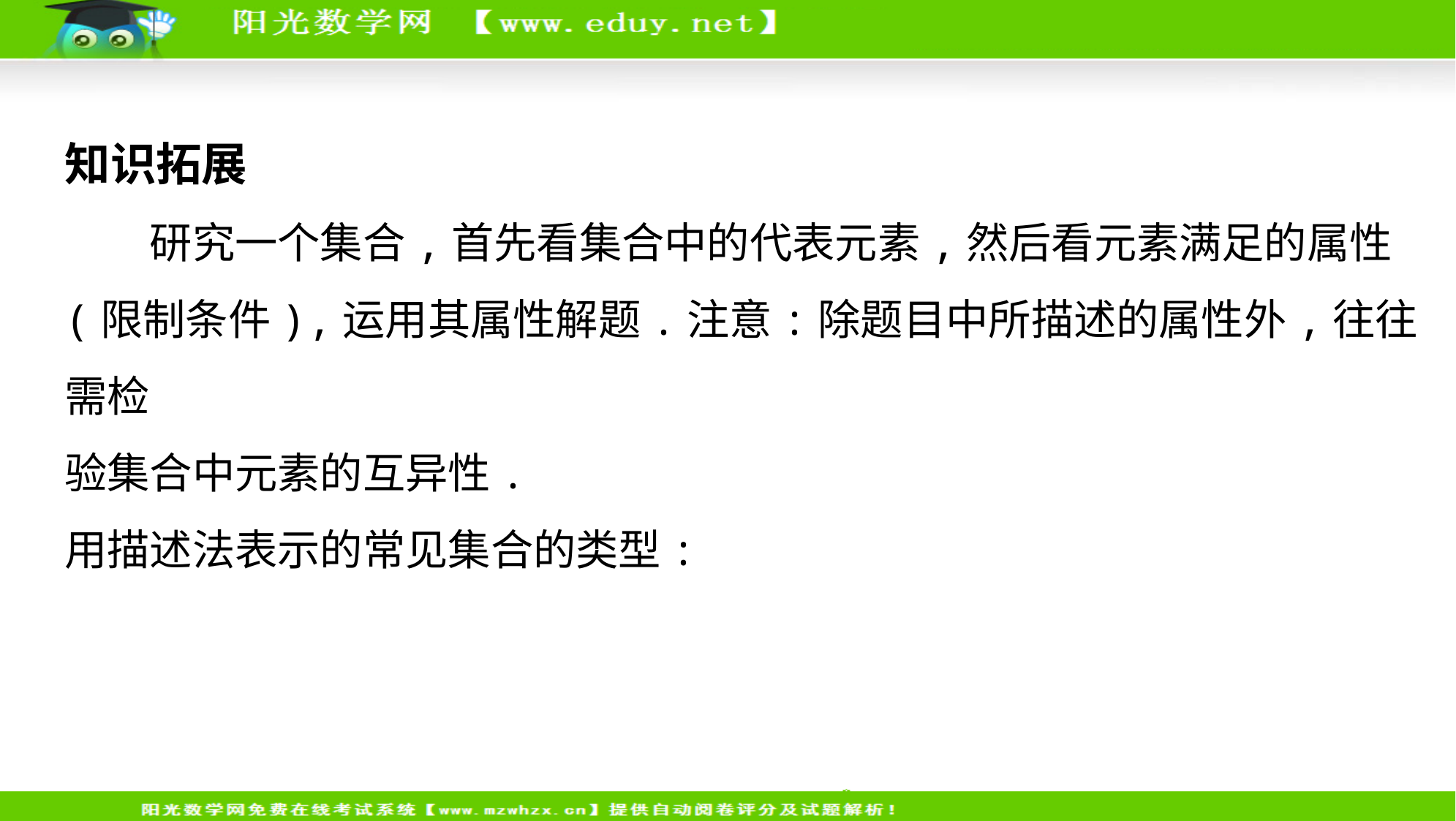

知识拓展
　　研究一个集合,首先看集合中的代表元素,然后看元素满足的属性
(限制条件),运用其属性解题.注意:除题目中所描述的属性外,往往需检
验集合中元素的互异性.
用描述法表示的常见集合的类型: